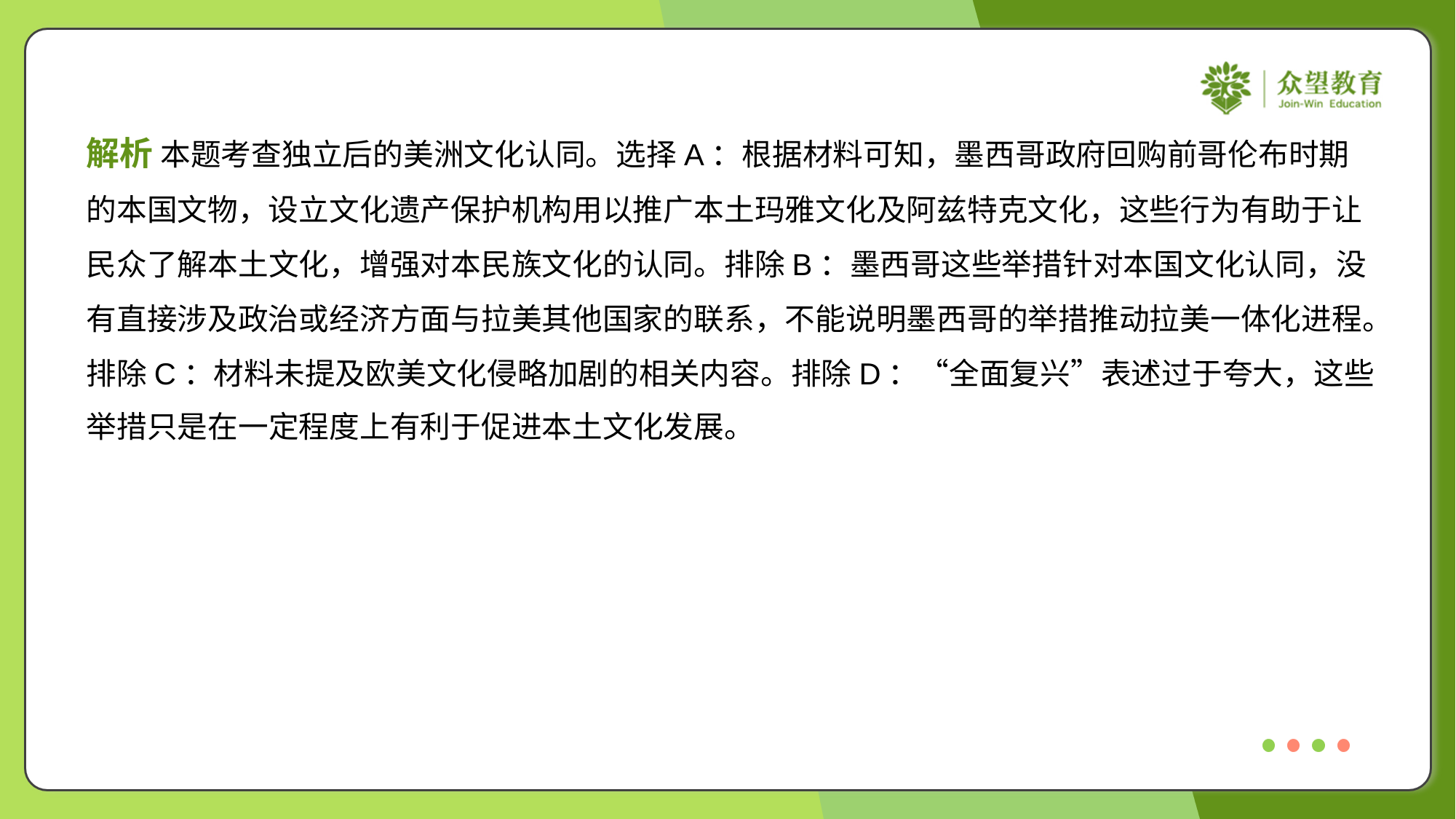

解析 本题考查独立后的美洲文化认同。选择A：根据材料可知，墨西哥政府回购前哥伦布时期
的本国文物，设立文化遗产保护机构用以推广本土玛雅文化及阿兹特克文化，这些行为有助于让
民众了解本土文化，增强对本民族文化的认同。排除B：墨西哥这些举措针对本国文化认同，没
有直接涉及政治或经济方面与拉美其他国家的联系，不能说明墨西哥的举措推动拉美一体化进程。
排除C：材料未提及欧美文化侵略加剧的相关内容。排除D：“全面复兴”表述过于夸大，这些
举措只是在一定程度上有利于促进本土文化发展。